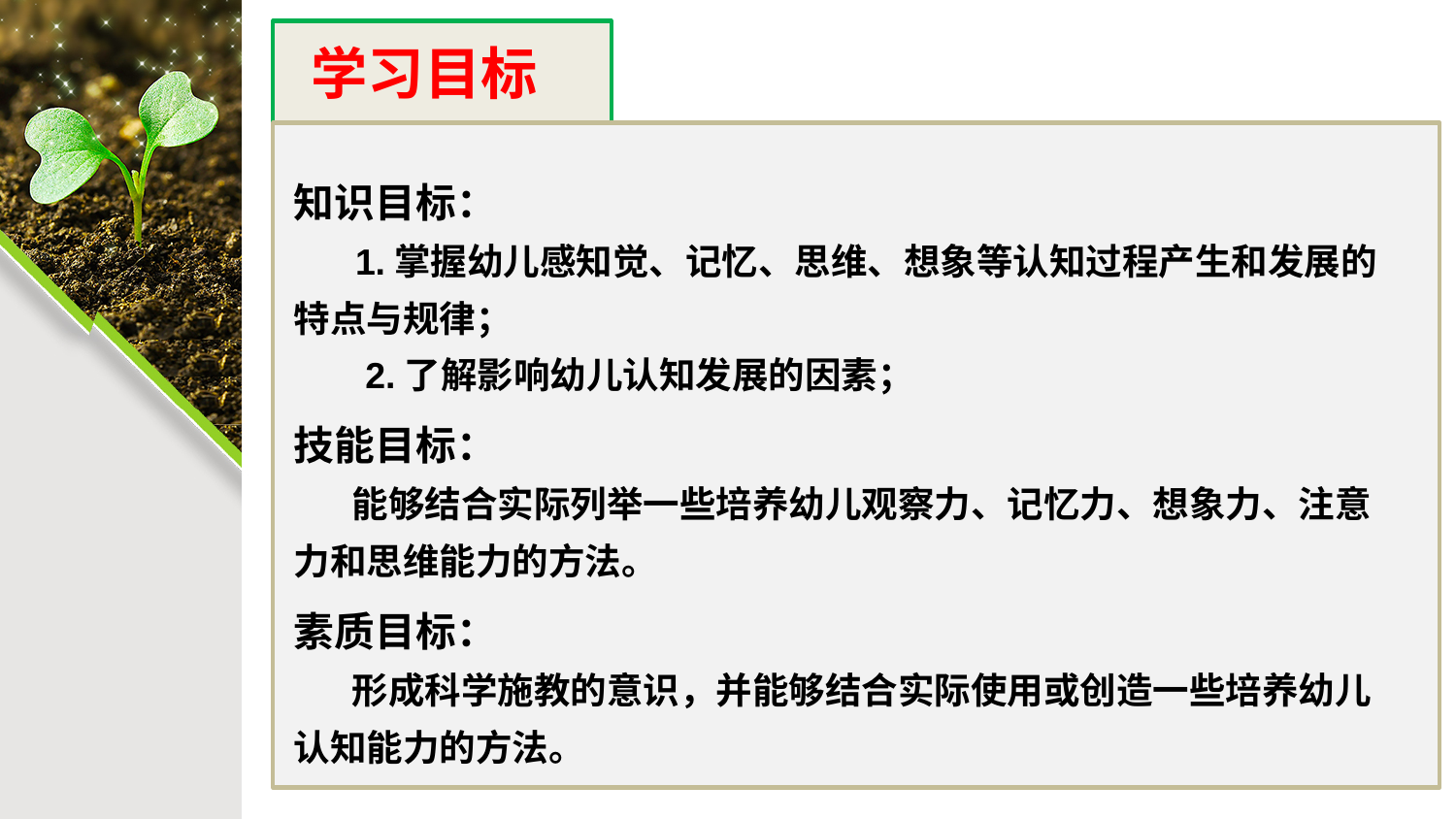

学习目标

知识目标：
      1.掌握幼儿感知觉、记忆、思维、想象等认知过程产生和发展的特点与规律；
       2.了解影响幼儿认知发展的因素；
技能目标：
      能够结合实际列举一些培养幼儿观察力、记忆力、想象力、注意力和思维能力的方法。
素质目标：
      形成科学施教的意识，并能够结合实际使用或创造一些培养幼儿认知能力的方法。